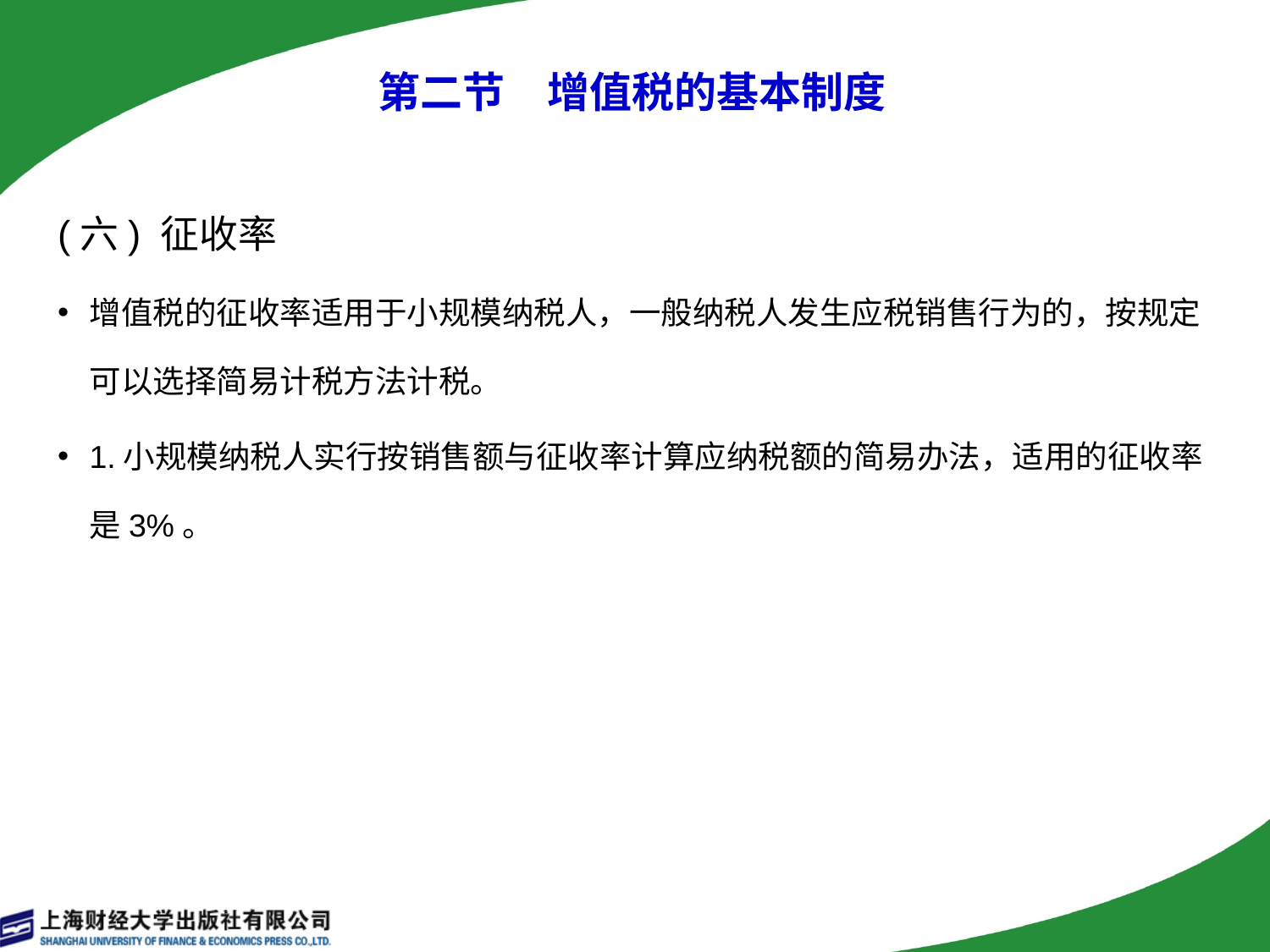

# 第二节　增值税的基本制度
(六) 征收率
增值税的征收率适用于小规模纳税人，一般纳税人发生应税销售行为的，按规定可以选择简易计税方法计税。
1.小规模纳税人实行按销售额与征收率计算应纳税额的简易办法，适用的征收率是3%。